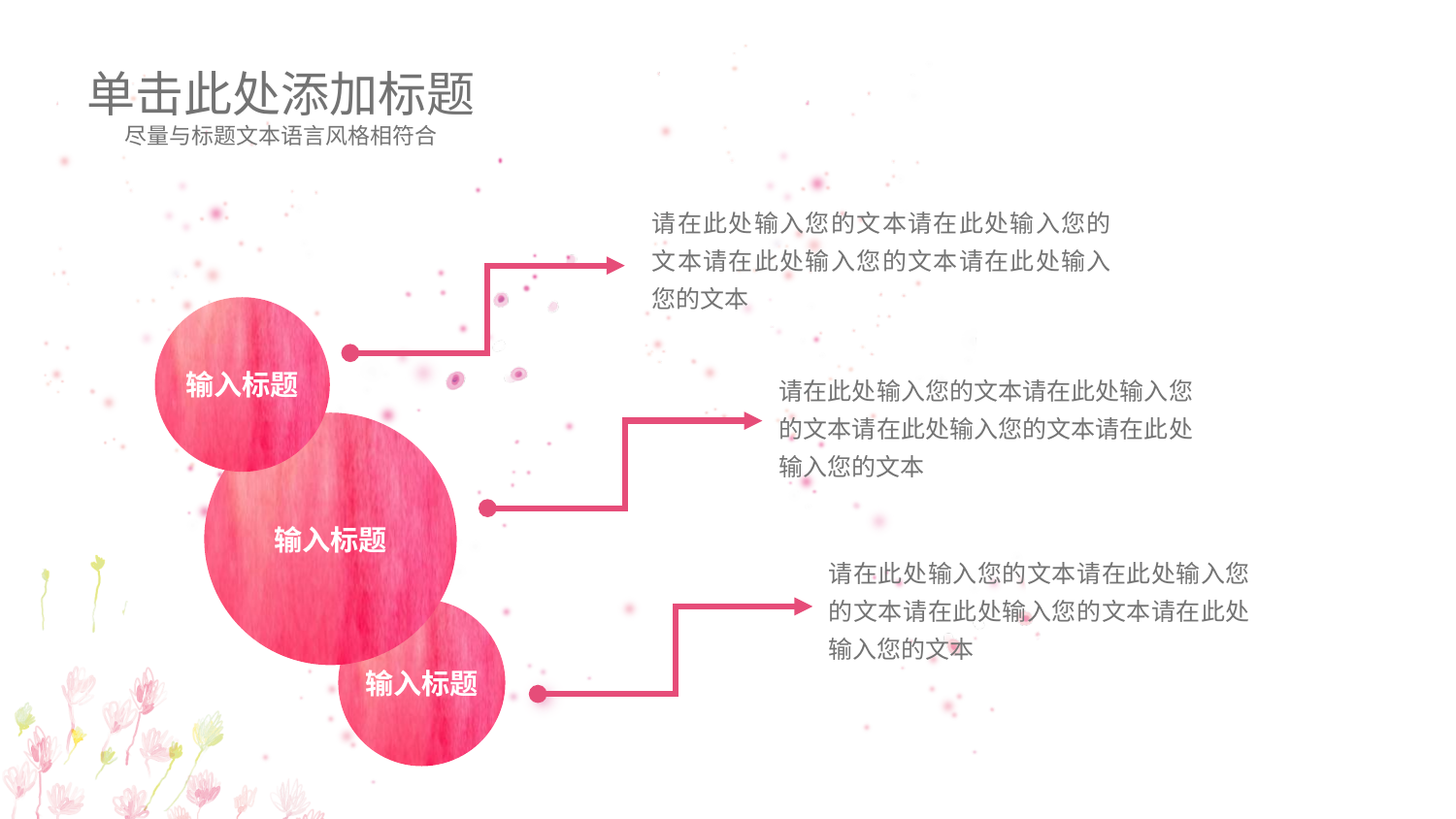

单击此处添加标题
尽量与标题文本语言风格相符合
请在此处输入您的文本请在此处输入您的文本请在此处输入您的文本请在此处输入您的文本
输入标题
请在此处输入您的文本请在此处输入您的文本请在此处输入您的文本请在此处输入您的文本
输入标题
请在此处输入您的文本请在此处输入您的文本请在此处输入您的文本请在此处输入您的文本
输入标题